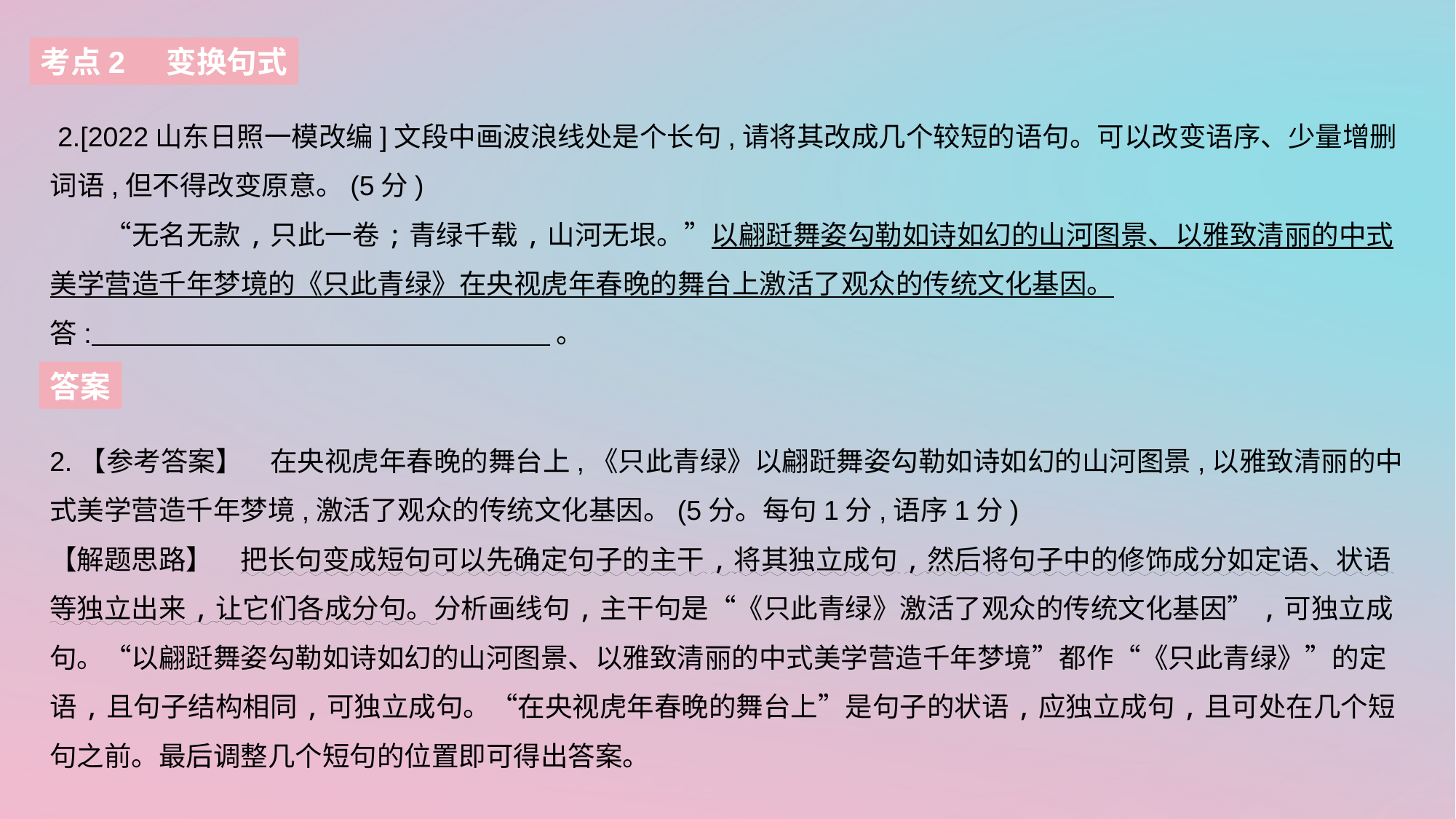

考点2    变换句式
 2.[2022山东日照一模改编]文段中画波浪线处是个长句,请将其改成几个较短的语句。可以改变语序、少量增删词语,但不得改变原意。(5分)
　　“无名无款,只此一卷;青绿千载,山河无垠。”以翩跹舞姿勾勒如诗如幻的山河图景、以雅致清丽的中式美学营造千年梦境的《只此青绿》在央视虎年春晚的舞台上激活了观众的传统文化基因。
答:                                                            。
答案
2.【参考答案】　在央视虎年春晚的舞台上,《只此青绿》以翩跹舞姿勾勒如诗如幻的山河图景,以雅致清丽的中式美学营造千年梦境,激活了观众的传统文化基因。(5分。每句1分,语序1分)
【解题思路】　把长句变成短句可以先确定句子的主干,将其独立成句,然后将句子中的修饰成分如定语、状语等独立出来,让它们各成分句。分析画线句,主干句是“《只此青绿》激活了观众的传统文化基因”,可独立成句。“以翩跹舞姿勾勒如诗如幻的山河图景、以雅致清丽的中式美学营造千年梦境”都作“《只此青绿》”的定语,且句子结构相同,可独立成句。“在央视虎年春晚的舞台上”是句子的状语,应独立成句,且可处在几个短句之前。最后调整几个短句的位置即可得出答案。